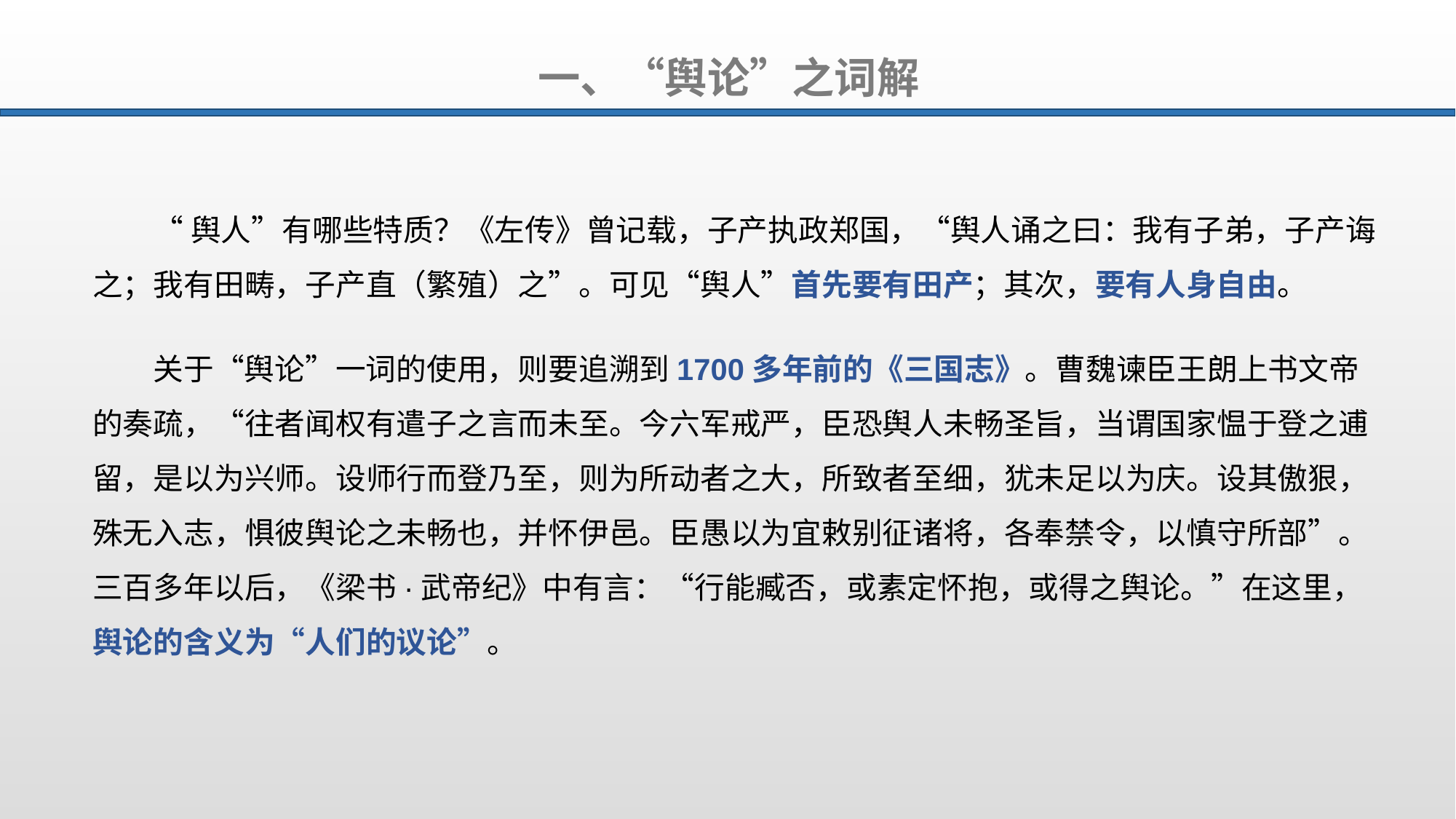

一、“舆论”之词解

“舆人”有哪些特质？《左传》曾记载，子产执政郑国，“舆人诵之曰：我有子弟，子产诲之；我有田畴，子产直（繁殖）之”。可见“舆人”首先要有田产；其次，要有人身自由。
关于“舆论”一词的使用，则要追溯到1700多年前的《三国志》。曹魏谏臣王朗上书文帝的奏疏，“往者闻权有遣子之言而未至。今六军戒严，臣恐舆人未畅圣旨，当谓国家愠于登之逋留，是以为兴师。设师行而登乃至，则为所动者之大，所致者至细，犹未足以为庆。设其傲狠，殊无入志，惧彼舆论之未畅也，并怀伊邑。臣愚以为宜敕别征诸将，各奉禁令，以慎守所部”。三百多年以后，《梁书·武帝纪》中有言：“行能臧否，或素定怀抱，或得之舆论。”在这里，舆论的含义为“人们的议论”。